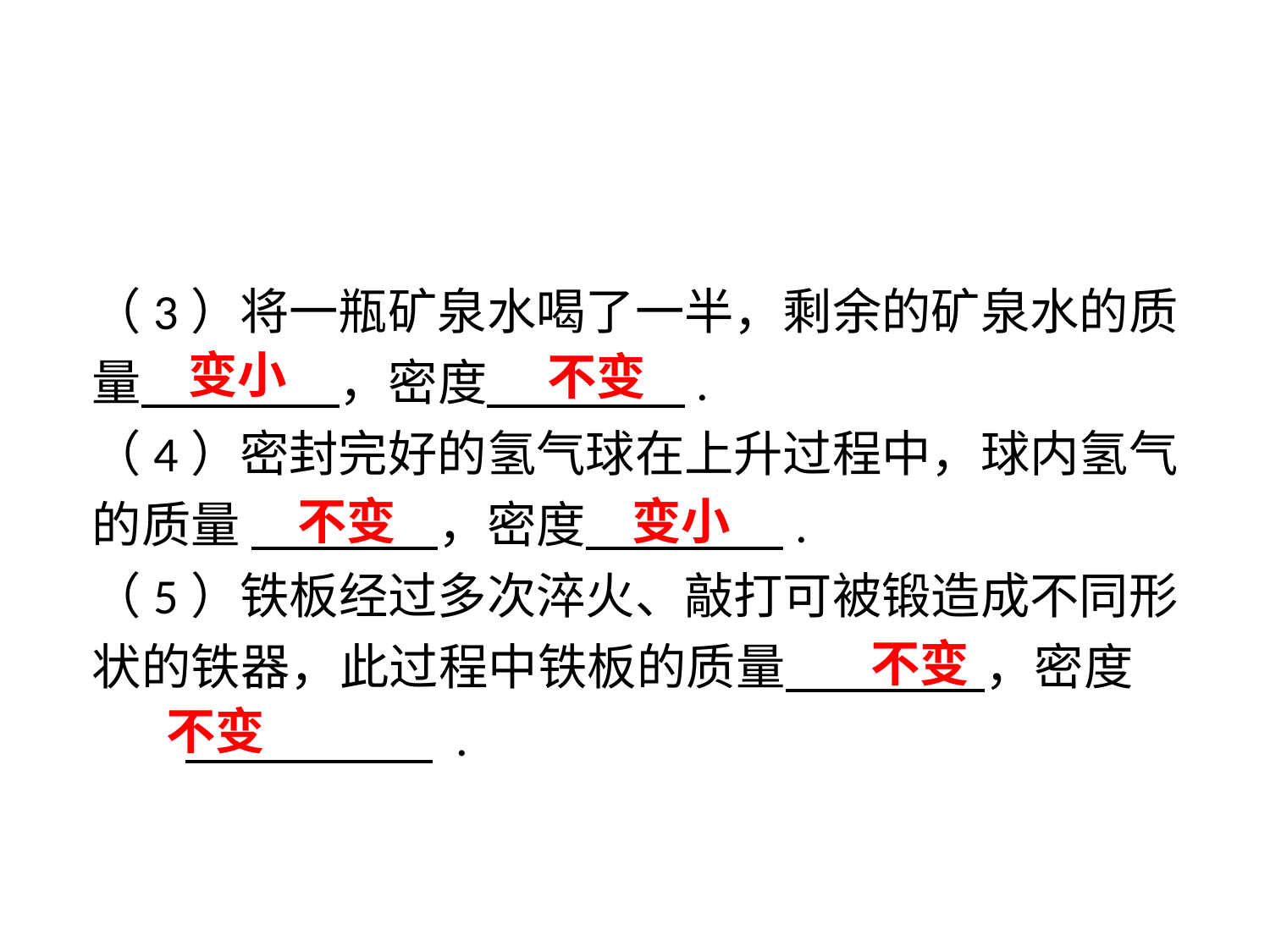

（3）将一瓶矿泉水喝了一半，剩余的矿泉水的质量     　    　，密度     　    　.
（4）密封完好的氢气球在上升过程中，球内氢气的质量     　    　，密度     　    　.
（5）铁板经过多次淬火、敲打可被锻造成不同形状的铁器，此过程中铁板的质量     　    　，密度     　    　                   .
变小
 不变
 不变
变小
 不变
 不变